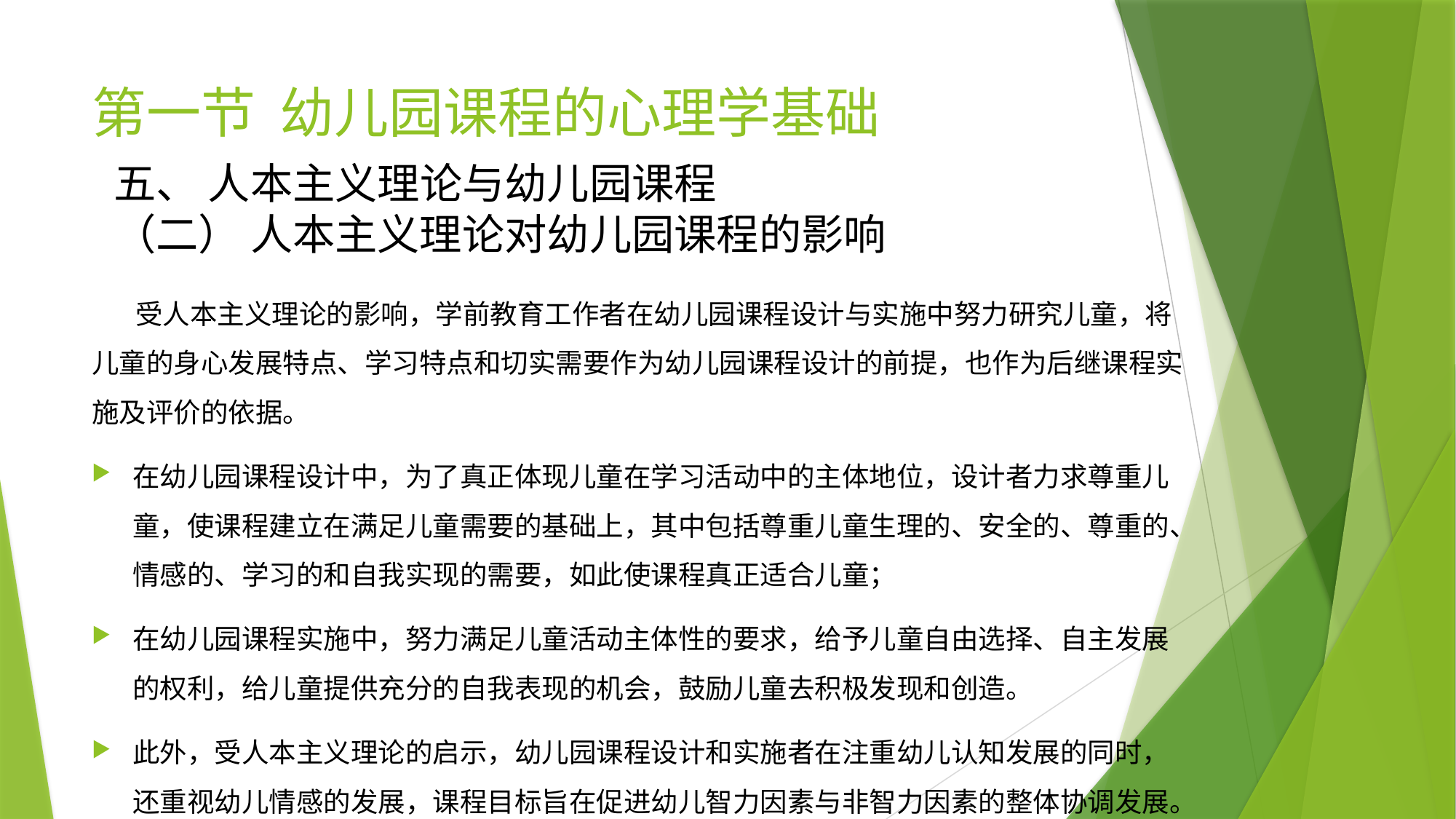

# 第一节  幼儿园课程的心理学基础
五、 人本主义理论与幼儿园课程
（二） 人本主义理论对幼儿园课程的影响
      受人本主义理论的影响，学前教育工作者在幼儿园课程设计与实施中努力研究儿童，将儿童的身心发展特点、学习特点和切实需要作为幼儿园课程设计的前提，也作为后继课程实施及评价的依据。
在幼儿园课程设计中，为了真正体现儿童在学习活动中的主体地位，设计者力求尊重儿童，使课程建立在满足儿童需要的基础上，其中包括尊重儿童生理的、安全的、尊重的、情感的、学习的和自我实现的需要，如此使课程真正适合儿童；
在幼儿园课程实施中，努力满足儿童活动主体性的要求，给予儿童自由选择、自主发展的权利，给儿童提供充分的自我表现的机会，鼓励儿童去积极发现和创造。
此外，受人本主义理论的启示，幼儿园课程设计和实施者在注重幼儿认知发展的同时，还重视幼儿情感的发展，课程目标旨在促进幼儿智力因素与非智力因素的整体协调发展。